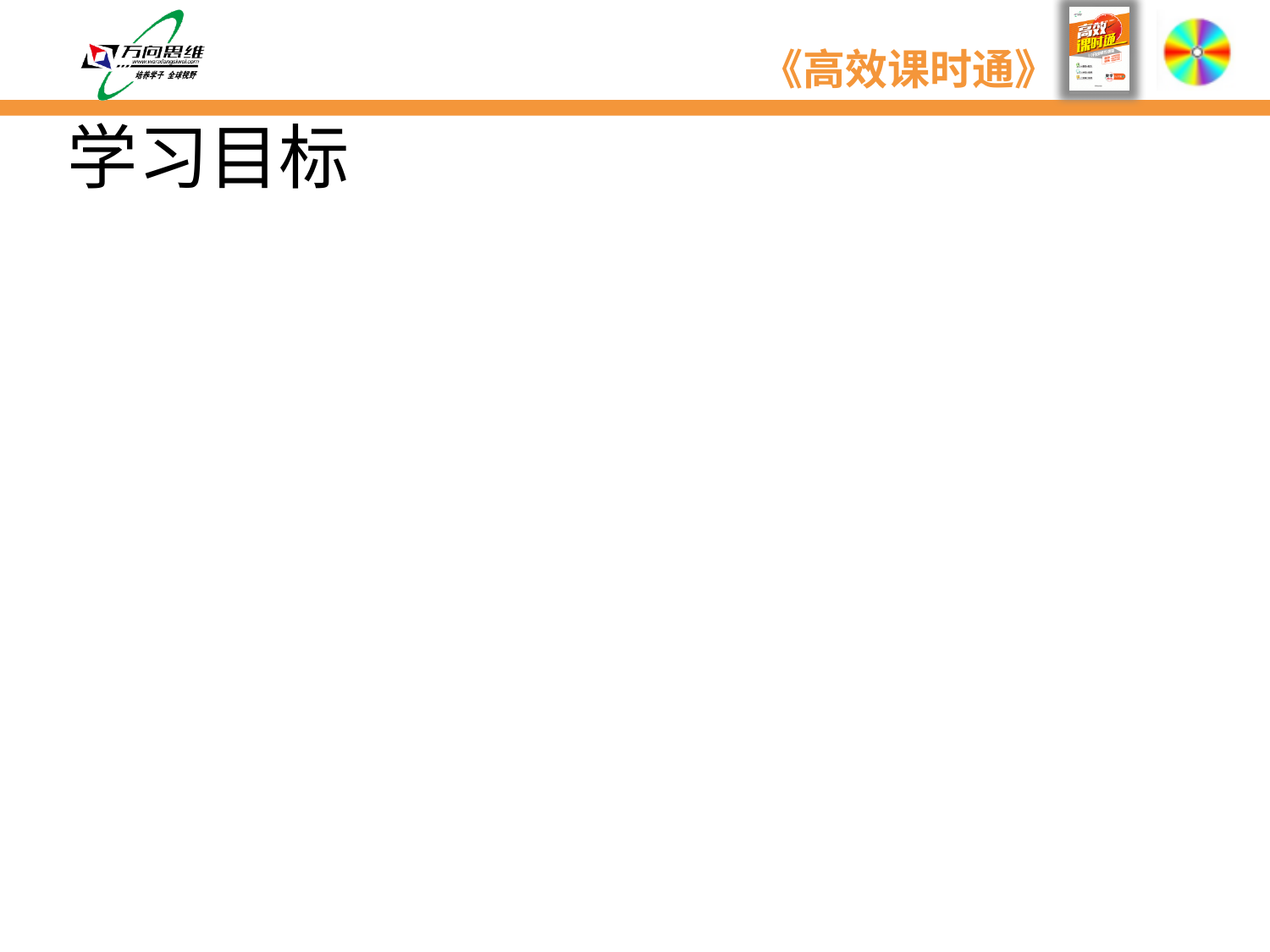

# 学习目标
认识三角形，了解三角形的定义，认识三角形的边，内角，顶点，能用符号语言表示三角形。
能从不同角度对三角形进行分类。
掌握三角形三边的不等关系，并能运用三角形三边的不等关系解决生活实际问题。